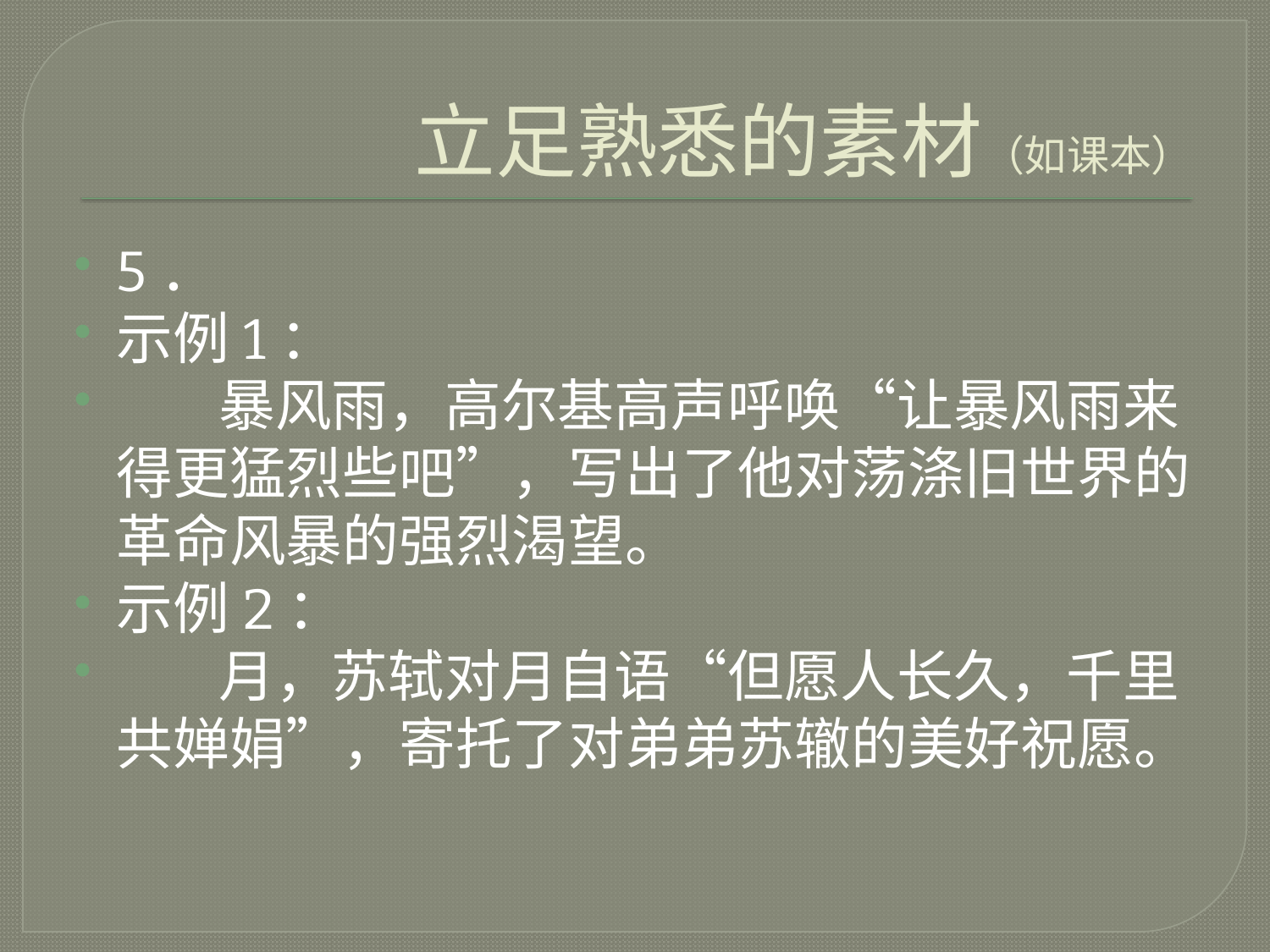

# 立足熟悉的素材（如课本）
5．
示例1：
       暴风雨，高尔基高声呼唤“让暴风雨来得更猛烈些吧”，写出了他对荡涤旧世界的革命风暴的强烈渴望。
示例2：
       月，苏轼对月自语“但愿人长久，千里共婵娟”，寄托了对弟弟苏辙的美好祝愿。